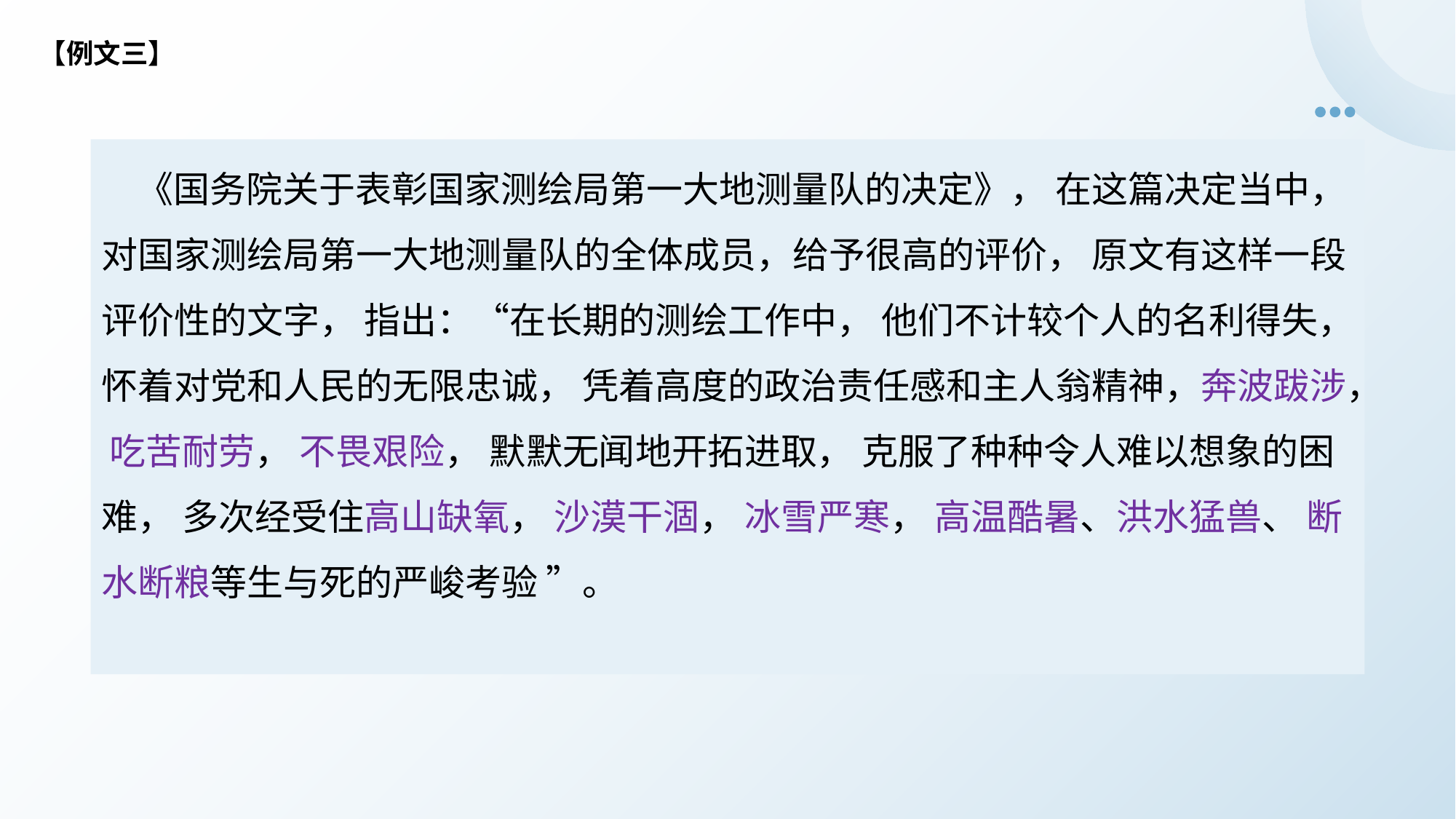

【例文三】
      《国务院关于表彰国家测绘局第一大地测量队的决定》， 在这篇决定当中， 对国家测绘局第一大地测量队的全体成员，给予很高的评价， 原文有这样一段评价性的文字， 指出：“在长期的测绘工作中， 他们不计较个人的名利得失，怀着对党和人民的无限忠诚， 凭着高度的政治责任感和主人翁精神，奔波跋涉， 吃苦耐劳， 不畏艰险， 默默无闻地开拓进取， 克服了种种令人难以想象的困难， 多次经受住高山缺氧， 沙漠干涸， 冰雪严寒， 高温酷暑、洪水猛兽、 断水断粮等生与死的严峻考验 ”。